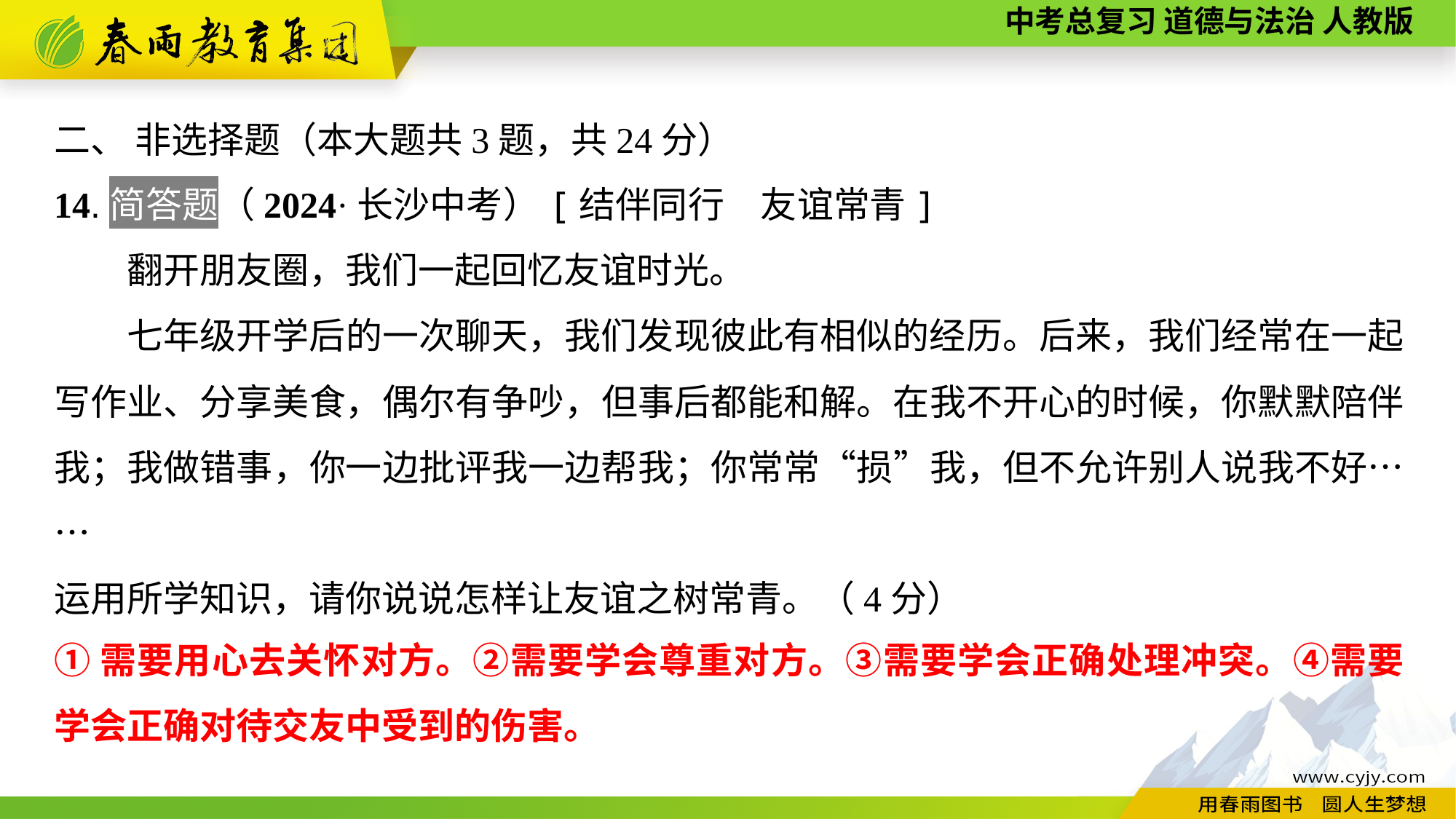

二、 非选择题（本大题共3题，共24分）
14.简答题（2024·长沙中考）[结伴同行　友谊常青]
　　翻开朋友圈，我们一起回忆友谊时光。
　　七年级开学后的一次聊天，我们发现彼此有相似的经历。后来，我们经常在一起写作业、分享美食，偶尔有争吵，但事后都能和解。在我不开心的时候，你默默陪伴我；我做错事，你一边批评我一边帮我；你常常“损”我，但不允许别人说我不好……
运用所学知识，请你说说怎样让友谊之树常青。（4分）
①需要用心去关怀对方。②需要学会尊重对方。③需要学会正确处理冲突。④需要学会正确对待交友中受到的伤害。